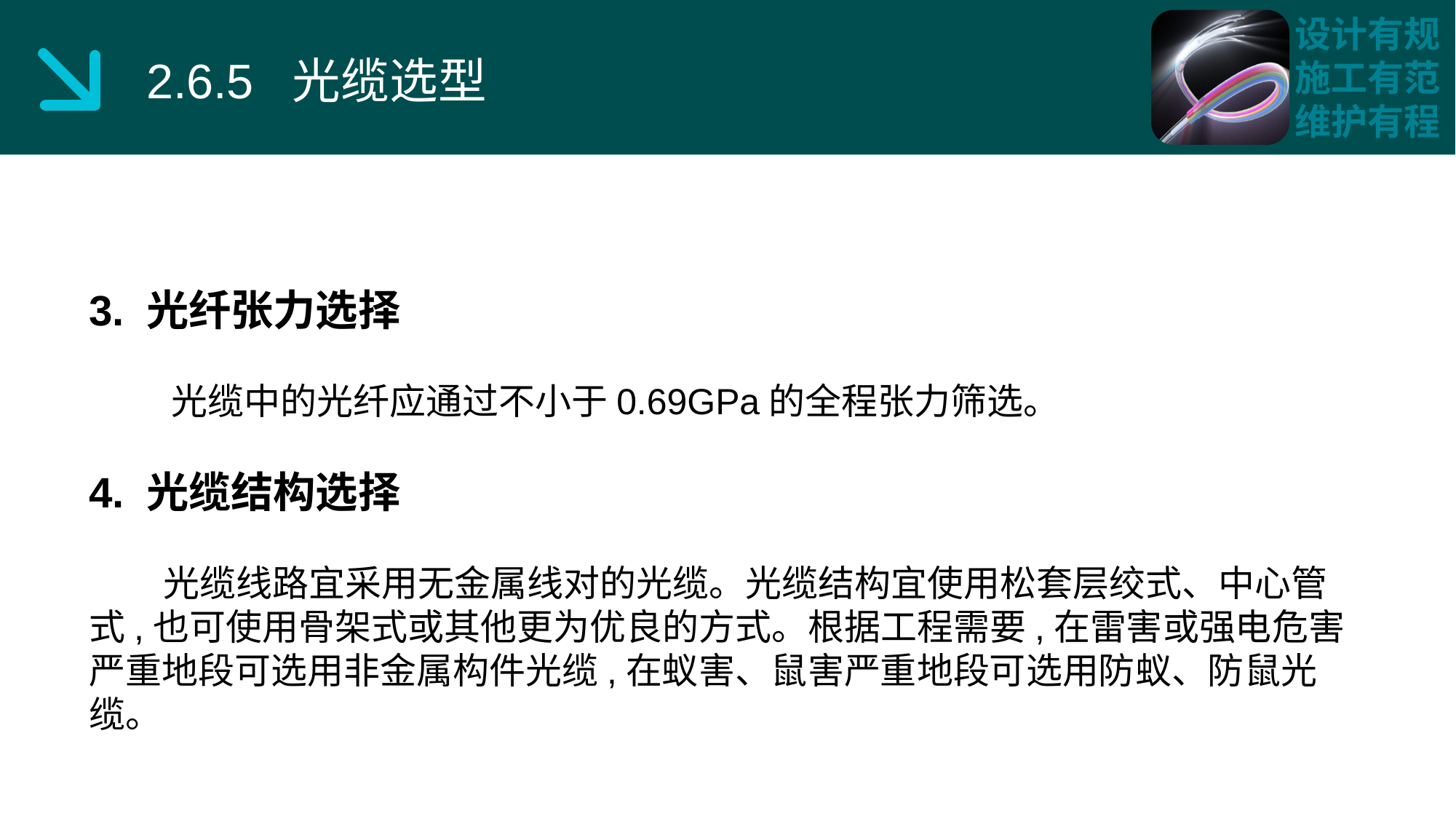

2.6.5  光缆选型

3. 光纤张力选择

         光缆中的光纤应通过不小于0.69GPa的全程张力筛选。

4. 光缆结构选择

        光缆线路宜采用无金属线对的光缆。光缆结构宜使用松套层绞式、中心管式,也可使用骨架式或其他更为优良的方式。根据工程需要,在雷害或强电危害严重地段可选用非金属构件光缆,在蚁害、鼠害严重地段可选用防蚁、防鼠光缆。